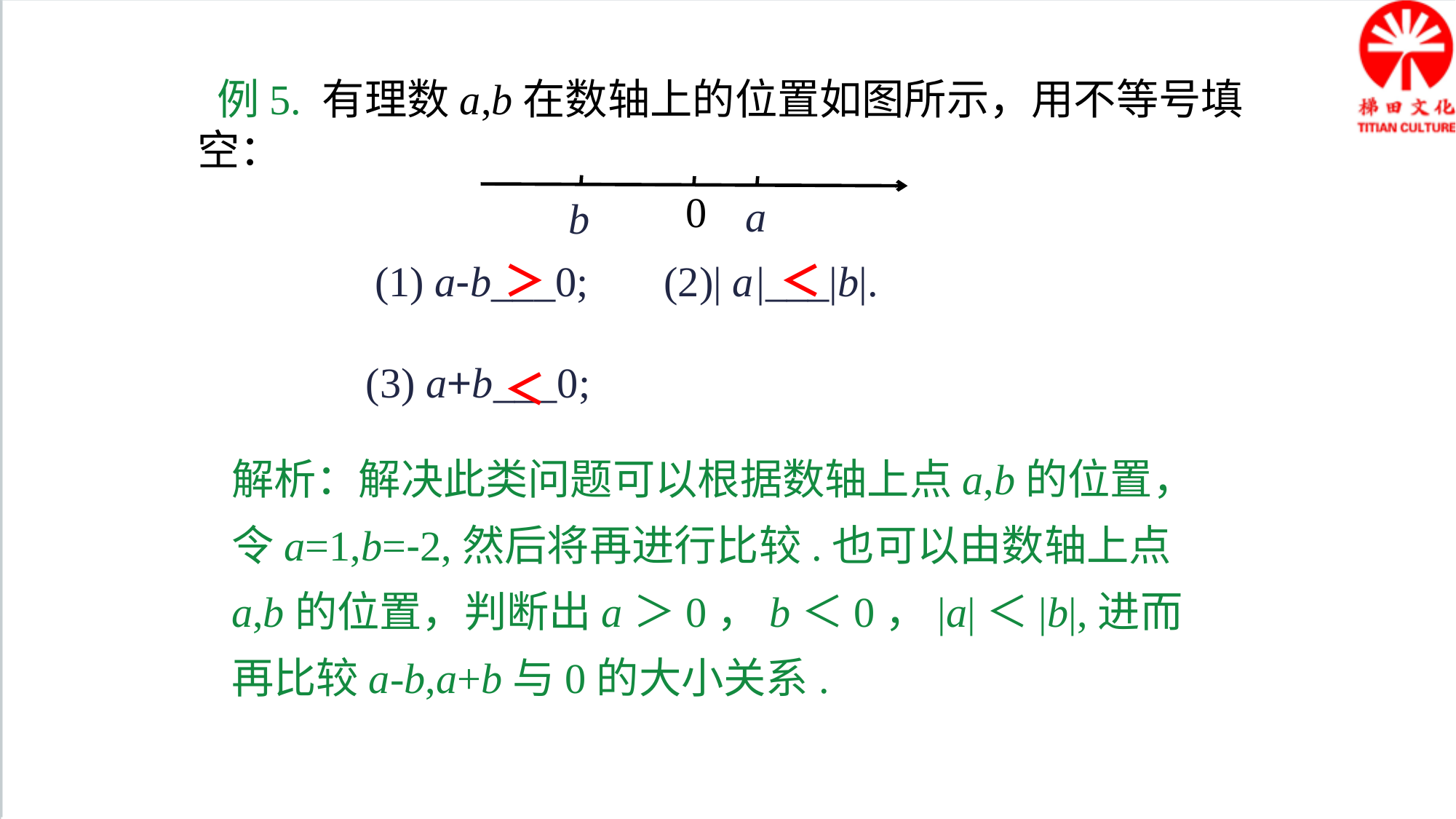

例5. 有理数a,b在数轴上的位置如图所示，用不等号填空：
0
a
b
(1) a-b___0;
＞
(2)| a|___|b|.
＜
(3) a+b___0;
＜
解析：解决此类问题可以根据数轴上点a,b的位置，令a=1,b=-2,然后将再进行比较.也可以由数轴上点a,b的位置，判断出a＞0，b＜0，|a|＜|b|,进而再比较a-b,a+b与0的大小关系.